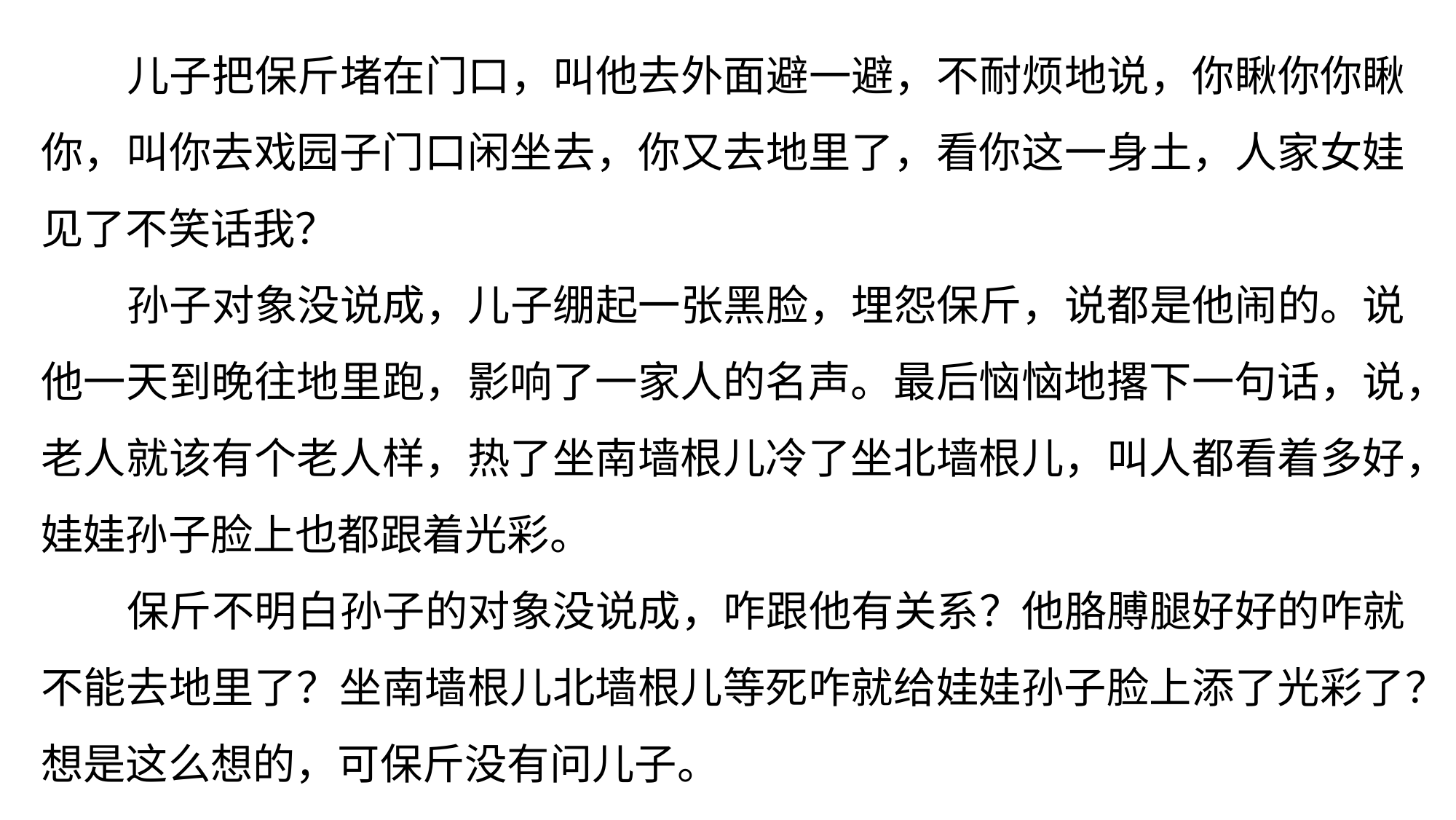

儿子把保斤堵在门口，叫他去外面避一避，不耐烦地说，你瞅你你瞅你，叫你去戏园子门口闲坐去，你又去地里了，看你这一身土，人家女娃见了不笑话我？
孙子对象没说成，儿子绷起一张黑脸，埋怨保斤，说都是他闹的。说他一天到晚往地里跑，影响了一家人的名声。最后恼恼地撂下一句话，说，老人就该有个老人样，热了坐南墙根儿冷了坐北墙根儿，叫人都看着多好，娃娃孙子脸上也都跟着光彩。
保斤不明白孙子的对象没说成，咋跟他有关系？他胳膊腿好好的咋就不能去地里了？坐南墙根儿北墙根儿等死咋就给娃娃孙子脸上添了光彩了？想是这么想的，可保斤没有问儿子。